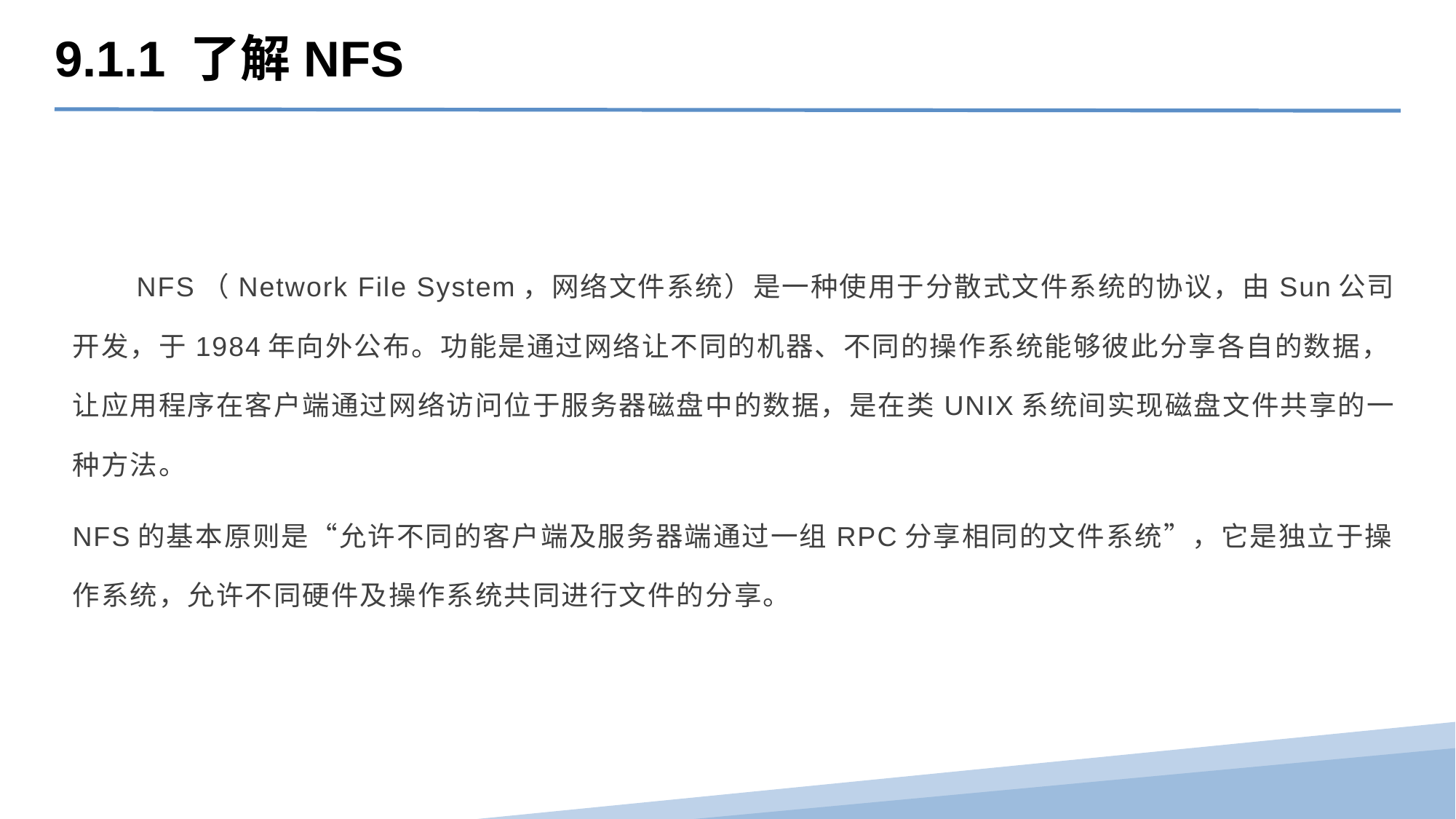

9.1.1 了解NFS
       NFS（Network File System，网络文件系统）是一种使用于分散式文件系统的协议，由Sun公司开发，于1984年向外公布。功能是通过网络让不同的机器、不同的操作系统能够彼此分享各自的数据，让应用程序在客户端通过网络访问位于服务器磁盘中的数据，是在类UNIX系统间实现磁盘文件共享的一种方法。
NFS的基本原则是“允许不同的客户端及服务器端通过一组RPC分享相同的文件系统”，它是独立于操作系统，允许不同硬件及操作系统共同进行文件的分享。